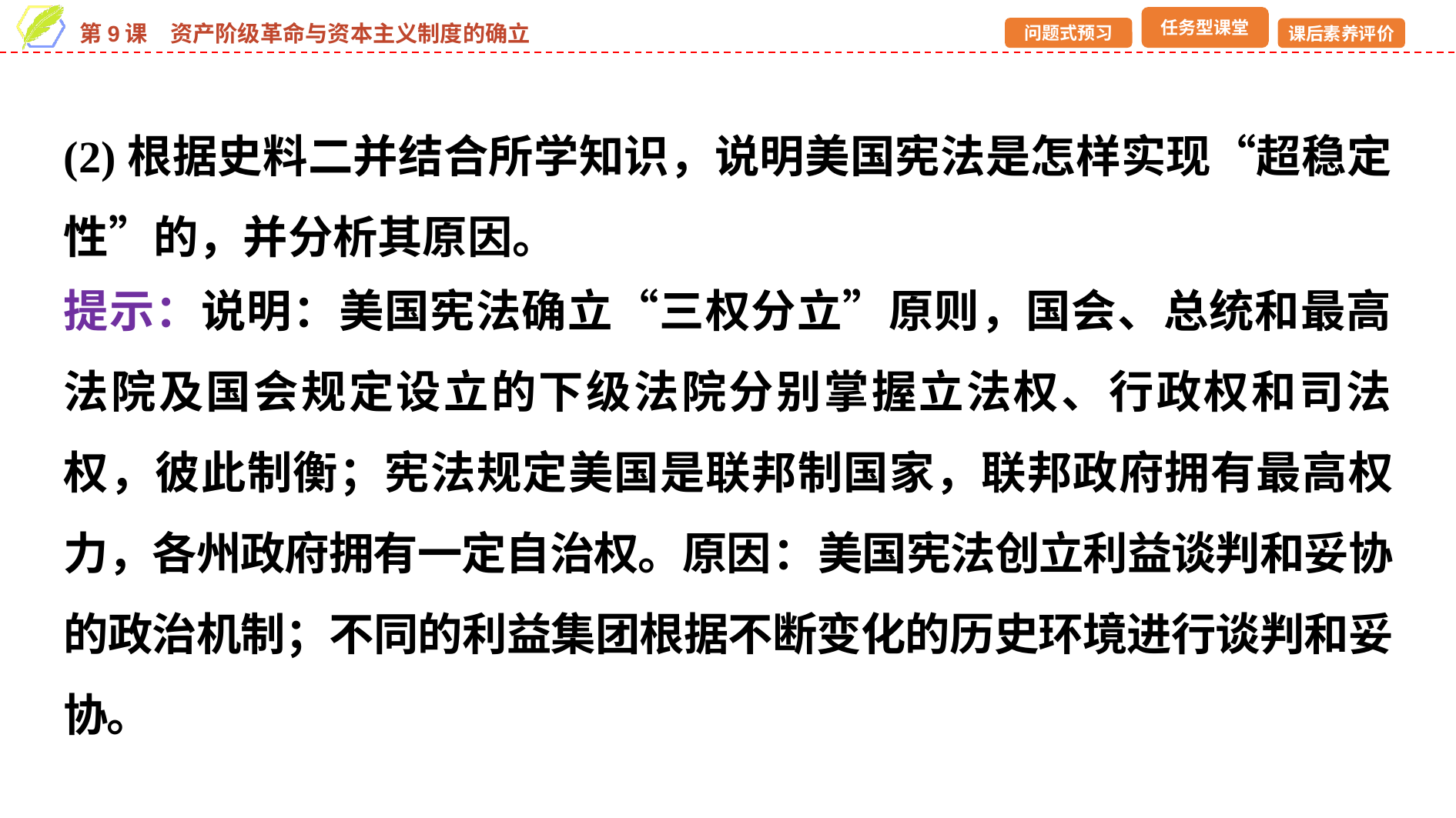

(2)根据史料二并结合所学知识，说明美国宪法是怎样实现“超稳定性”的，并分析其原因。
提示：说明：美国宪法确立“三权分立”原则，国会、总统和最高法院及国会规定设立的下级法院分别掌握立法权、行政权和司法权，彼此制衡；宪法规定美国是联邦制国家，联邦政府拥有最高权力，各州政府拥有一定自治权。原因：美国宪法创立利益谈判和妥协的政治机制；不同的利益集团根据不断变化的历史环境进行谈判和妥协。